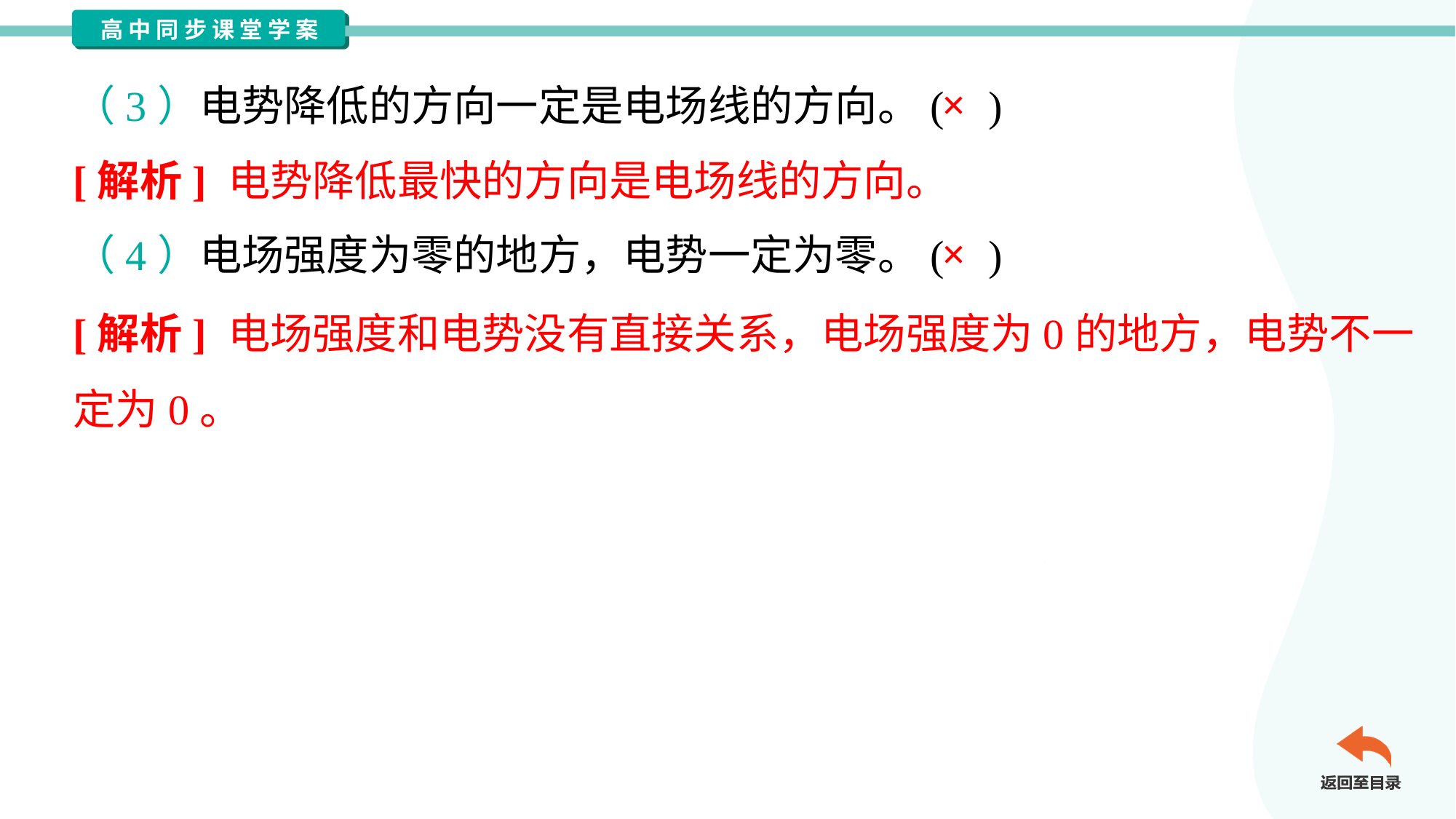

×
（3）电势降低的方向一定是电场线的方向。(    )
[解析] 电势降低最快的方向是电场线的方向。
×
（4）电场强度为零的地方，电势一定为零。(    )
[解析] 电场强度和电势没有直接关系，电场强度为0的地方，电势不一
定为0。